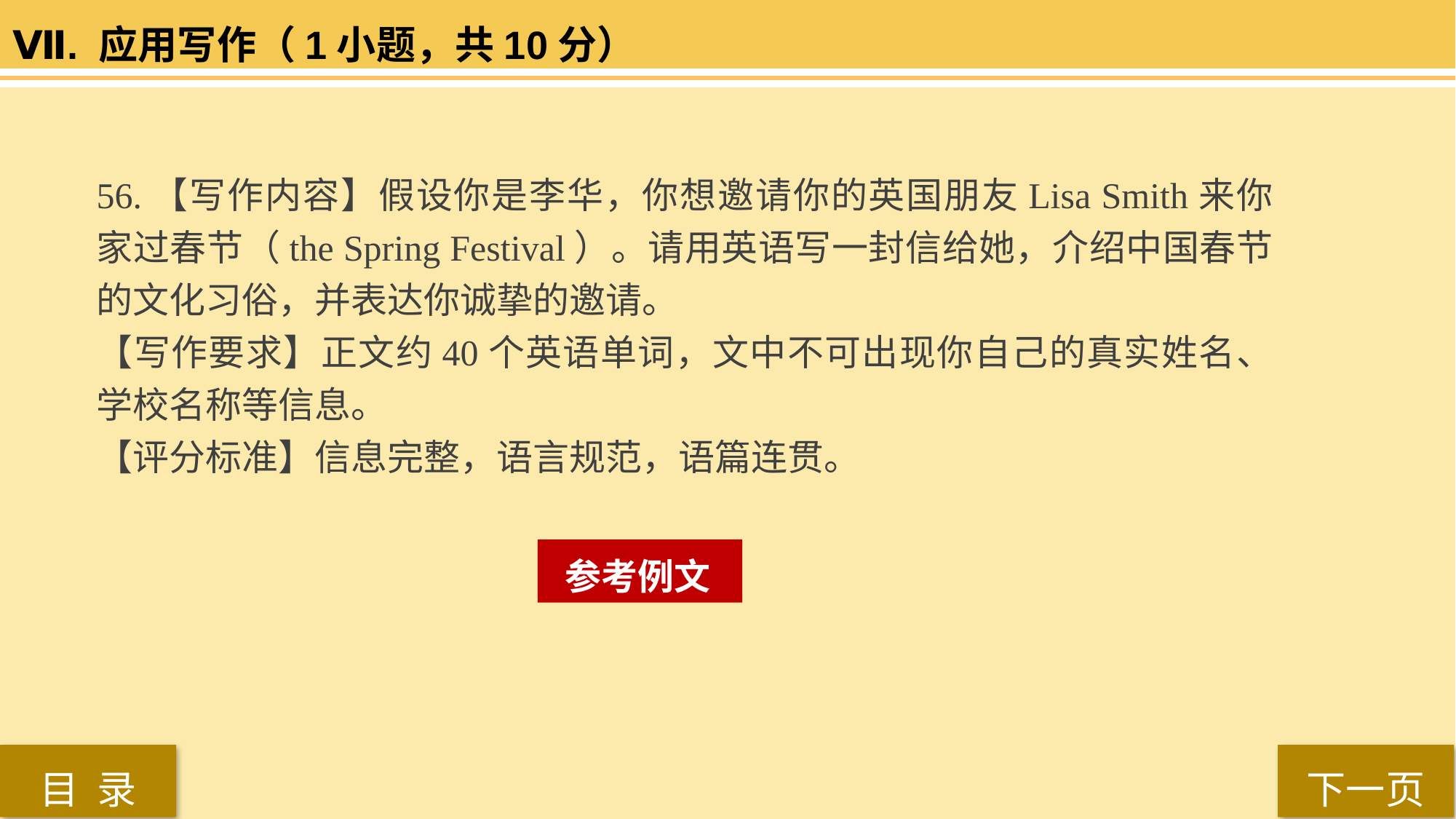

Ⅶ. 应用写作（1小题，共10分）
56.【写作内容】假设你是李华，你想邀请你的英国朋友Lisa Smith来你家过春节（the Spring Festival）。请用英语写一封信给她，介绍中国春节的文化习俗，并表达你诚挚的邀请。
【写作要求】正文约40个英语单词，文中不可出现你自己的真实姓名、学校名称等信息。
【评分标准】信息完整，语言规范，语篇连贯。
 参考例文